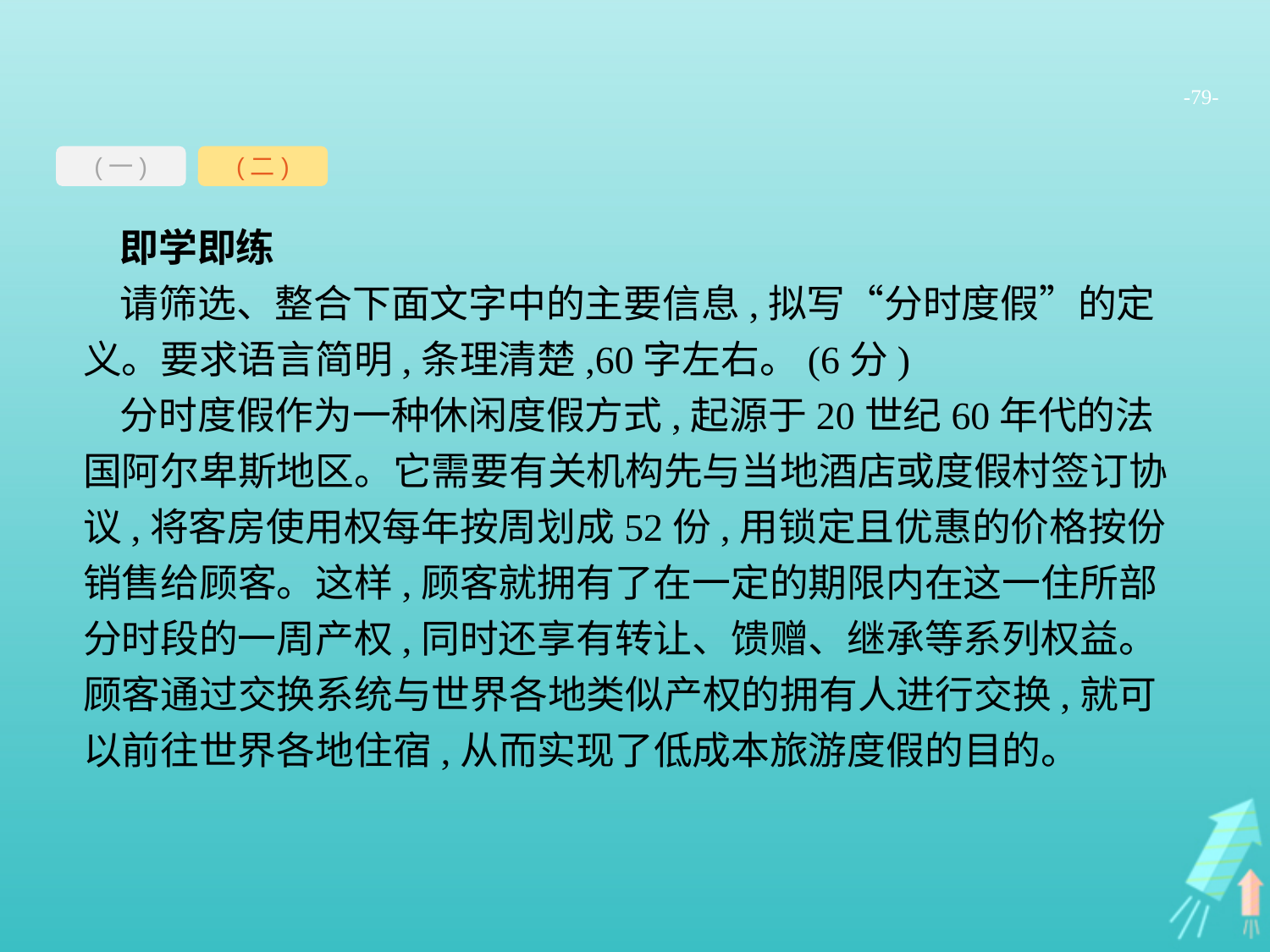

-79-
(一)
(二)
即学即练
请筛选、整合下面文字中的主要信息,拟写“分时度假”的定义。要求语言简明,条理清楚,60字左右。(6分)
分时度假作为一种休闲度假方式,起源于20世纪60年代的法国阿尔卑斯地区。它需要有关机构先与当地酒店或度假村签订协议,将客房使用权每年按周划成52份,用锁定且优惠的价格按份销售给顾客。这样,顾客就拥有了在一定的期限内在这一住所部分时段的一周产权,同时还享有转让、馈赠、继承等系列权益。顾客通过交换系统与世界各地类似产权的拥有人进行交换,就可以前往世界各地住宿,从而实现了低成本旅游度假的目的。